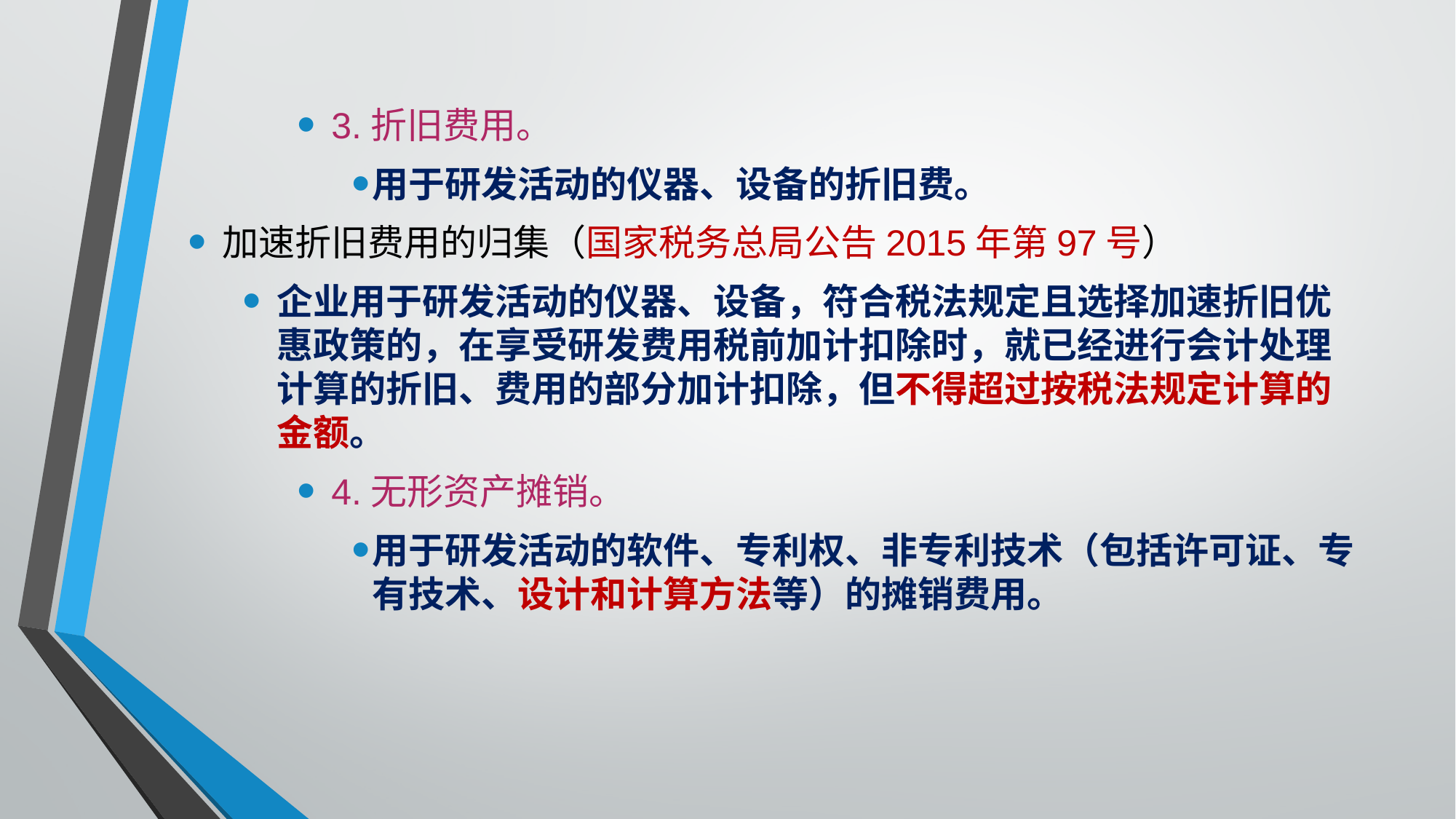

3.折旧费用。
用于研发活动的仪器、设备的折旧费。
加速折旧费用的归集（国家税务总局公告2015年第97号）
企业用于研发活动的仪器、设备，符合税法规定且选择加速折旧优惠政策的，在享受研发费用税前加计扣除时，就已经进行会计处理计算的折旧、费用的部分加计扣除，但不得超过按税法规定计算的金额。
4.无形资产摊销。
用于研发活动的软件、专利权、非专利技术（包括许可证、专有技术、设计和计算方法等）的摊销费用。